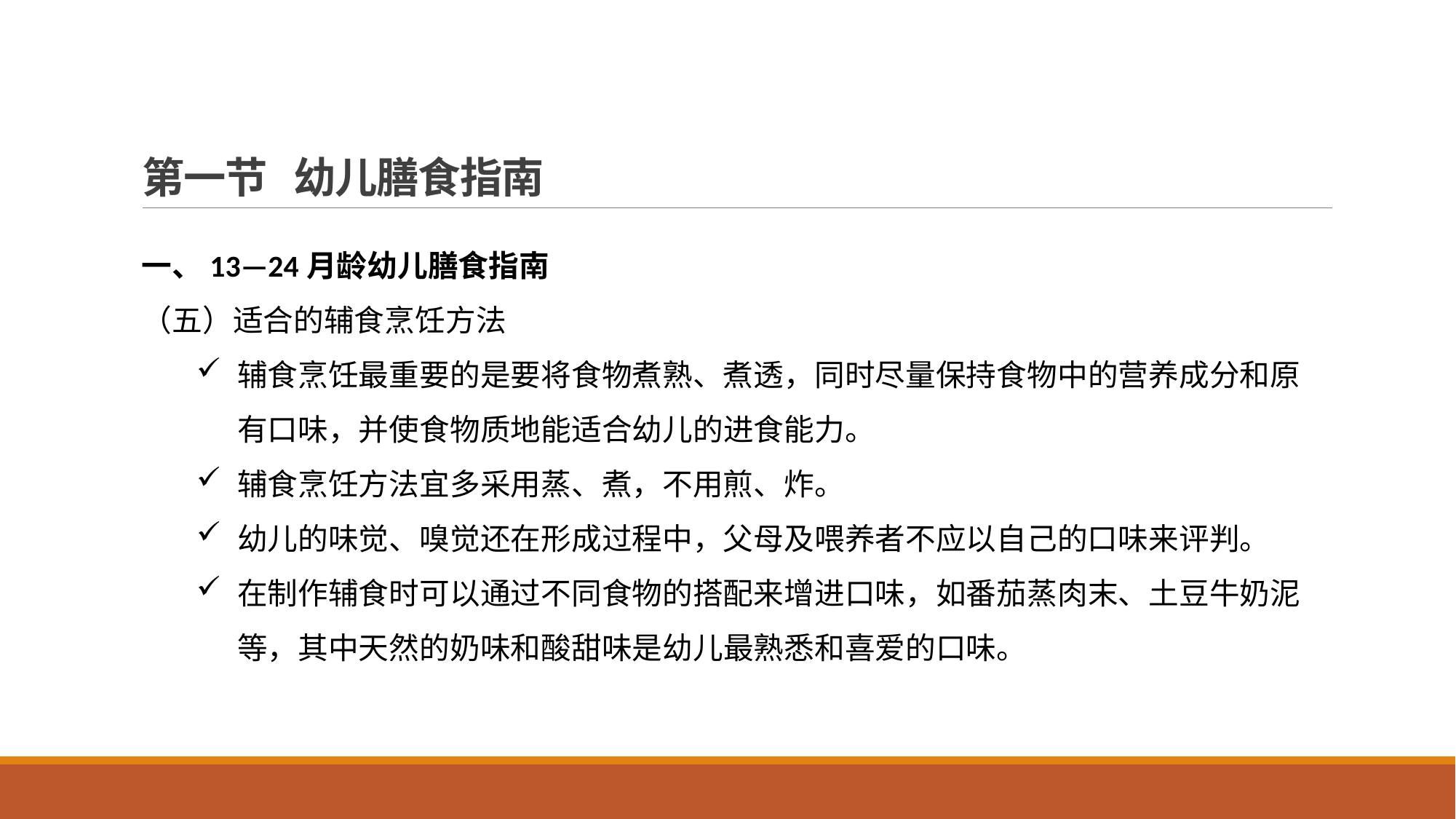

# 第一节   幼儿膳食指南
一、13—24月龄幼儿膳食指南
（五）适合的辅食烹饪方法
辅食烹饪最重要的是要将食物煮熟、煮透，同时尽量保持食物中的营养成分和原有口味，并使食物质地能适合幼儿的进食能力。
辅食烹饪方法宜多采用蒸、煮，不用煎、炸。
幼儿的味觉、嗅觉还在形成过程中，父母及喂养者不应以自己的口味来评判。
在制作辅食时可以通过不同食物的搭配来增进口味，如番茄蒸肉末、土豆牛奶泥等，其中天然的奶味和酸甜味是幼儿最熟悉和喜爱的口味。